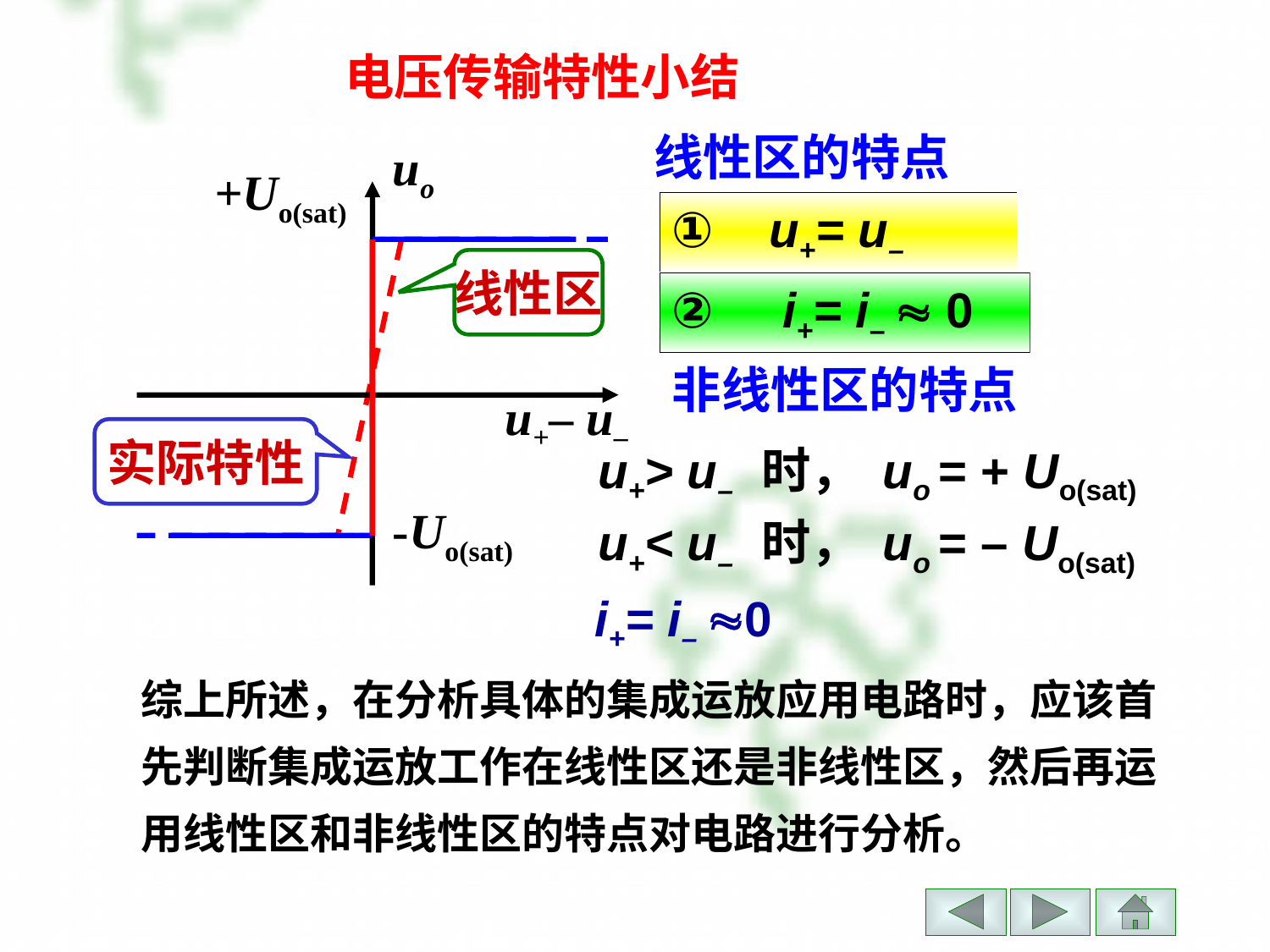

电压传输特性小结
线性区的特点
uo

 u+– u–

 +Uo(sat)

①    u+= u–

线性区
②     i+= i– ≈ 0
非线性区的特点
实际特性
u+> u–  时， uo = + Uo(sat)
u+< u–  时， uo = – Uo(sat)

-Uo(sat)

  i+= i– ≈0
综上所述，在分析具体的集成运放应用电路时，应该首先判断集成运放工作在线性区还是非线性区，然后再运用线性区和非线性区的特点对电路进行分析。